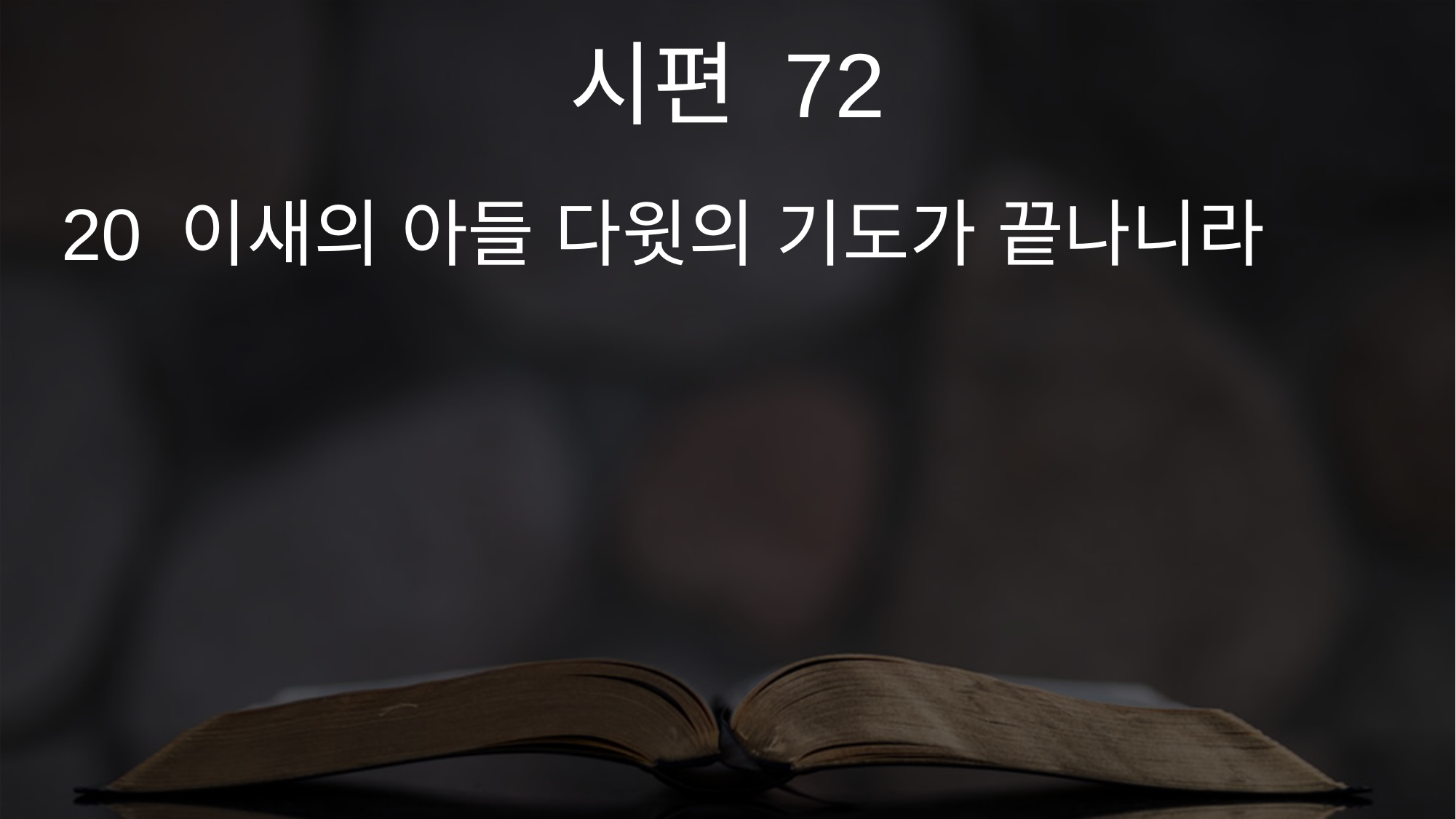

시편 72
20 이새의 아들 다윗의 기도가 끝나니라